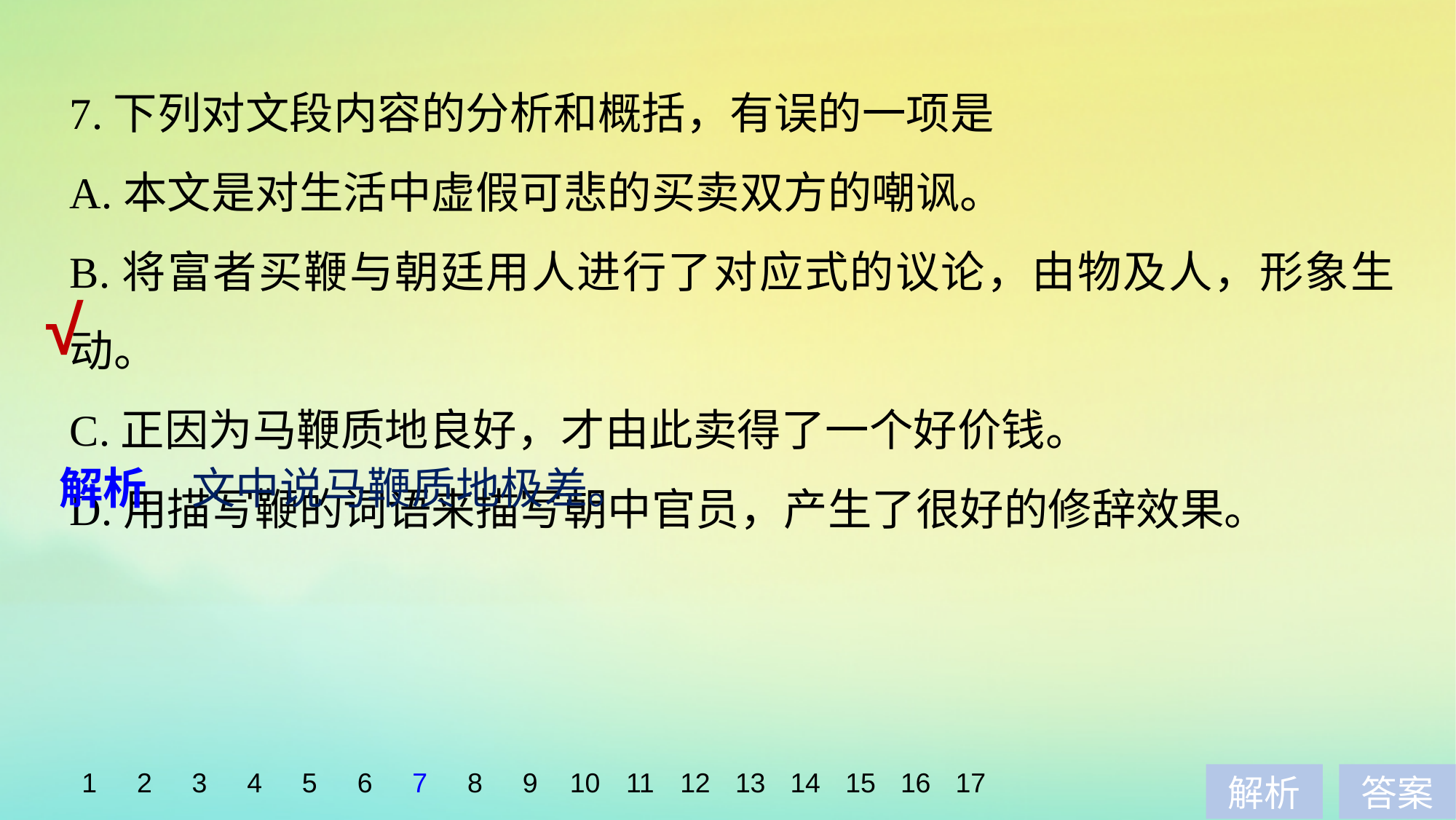

7.下列对文段内容的分析和概括，有误的一项是
A.本文是对生活中虚假可悲的买卖双方的嘲讽。
B.将富者买鞭与朝廷用人进行了对应式的议论，由物及人，形象生动。
C.正因为马鞭质地良好，才由此卖得了一个好价钱。
D.用描写鞭的词语来描写朝中官员，产生了很好的修辞效果。
√
解析　文中说马鞭质地极差。
1
2
3
4
5
6
7
8
9
10
11
12
13
14
15
16
17
解析
答案